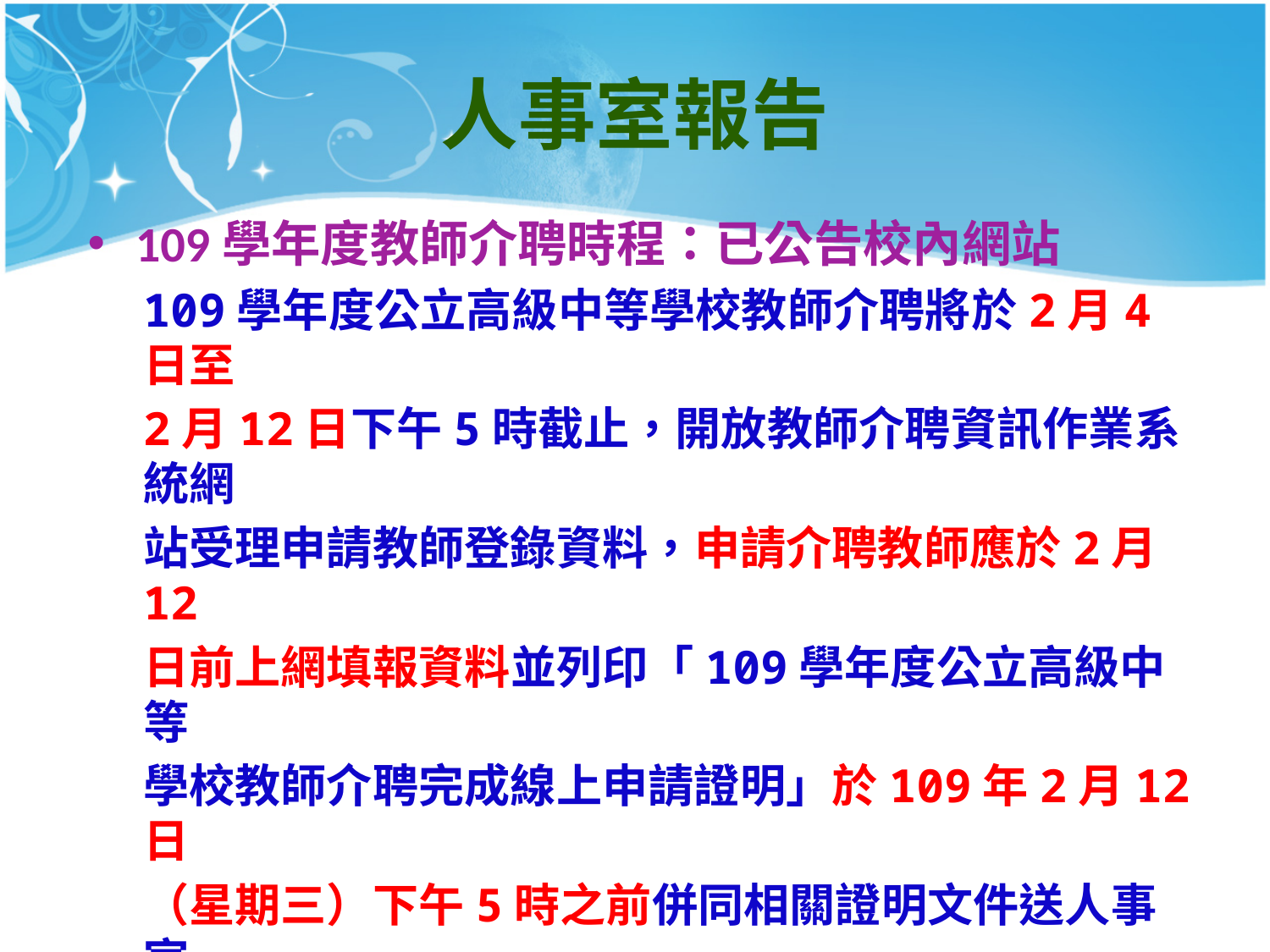

# 人事室報告
109學年度教師介聘時程：已公告校內網站
109學年度公立高級中等學校教師介聘將於2月4日至
2月12日下午5時截止，開放教師介聘資訊作業系統網
站受理申請教師登錄資料，申請介聘教師應於2月12
日前上網填報資料並列印「109學年度公立高級中等
學校教師介聘完成線上申請證明」於109年2月12日
（星期三）下午5時之前併同相關證明文件送人事室
，人事室應於109年2月18日前完成資料審核及列印教
師介聘申請表，經申請人簽名確認併同相關證明文
件後完成線上初審，並於2月19日前召開教評會審查。